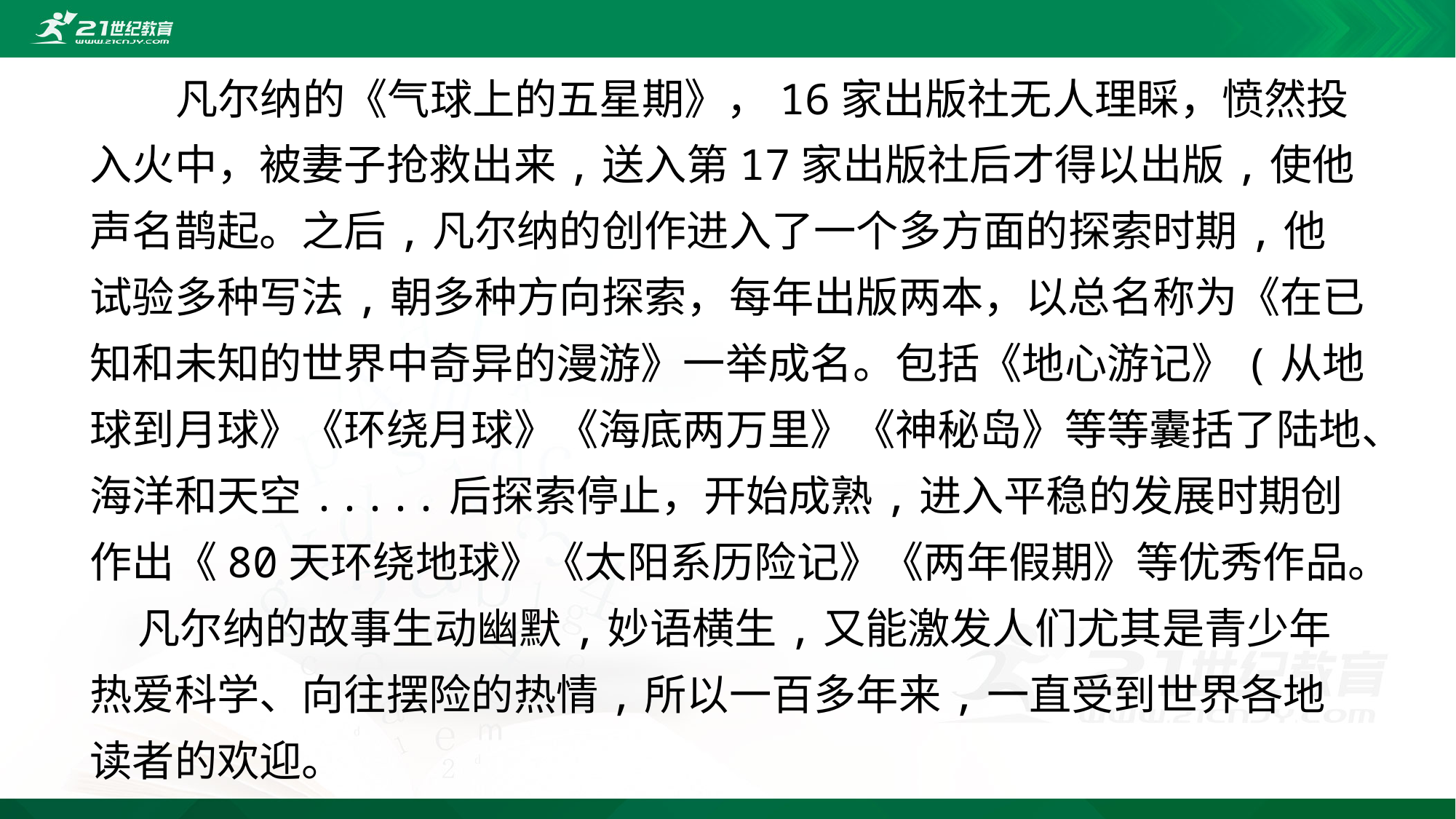

凡尔纳的《气球上的五星期》，16家出版社无人理睬，愤然投入火中，被妻子抢救出来,送入第17家出版社后才得以出版,使他声名鹊起。之后,凡尔纳的创作进入了一个多方面的探索时期,他试验多种写法,朝多种方向探索，每年出版两本，以总名称为《在已知和未知的世界中奇异的漫游》一举成名。包括《地心游记》(从地球到月球》《环绕月球》《海底两万里》《神秘岛》等等囊括了陆地、海洋和天空.....后探索停止，开始成熟,进入平稳的发展时期创作出《80天环绕地球》《太阳系历险记》《两年假期》等优秀作品。
    凡尔纳的故事生动幽默,妙语横生,又能激发人们尤其是青少年热爱科学、向往摆险的热情,所以一百多年来,一直受到世界各地读者的欢迎。